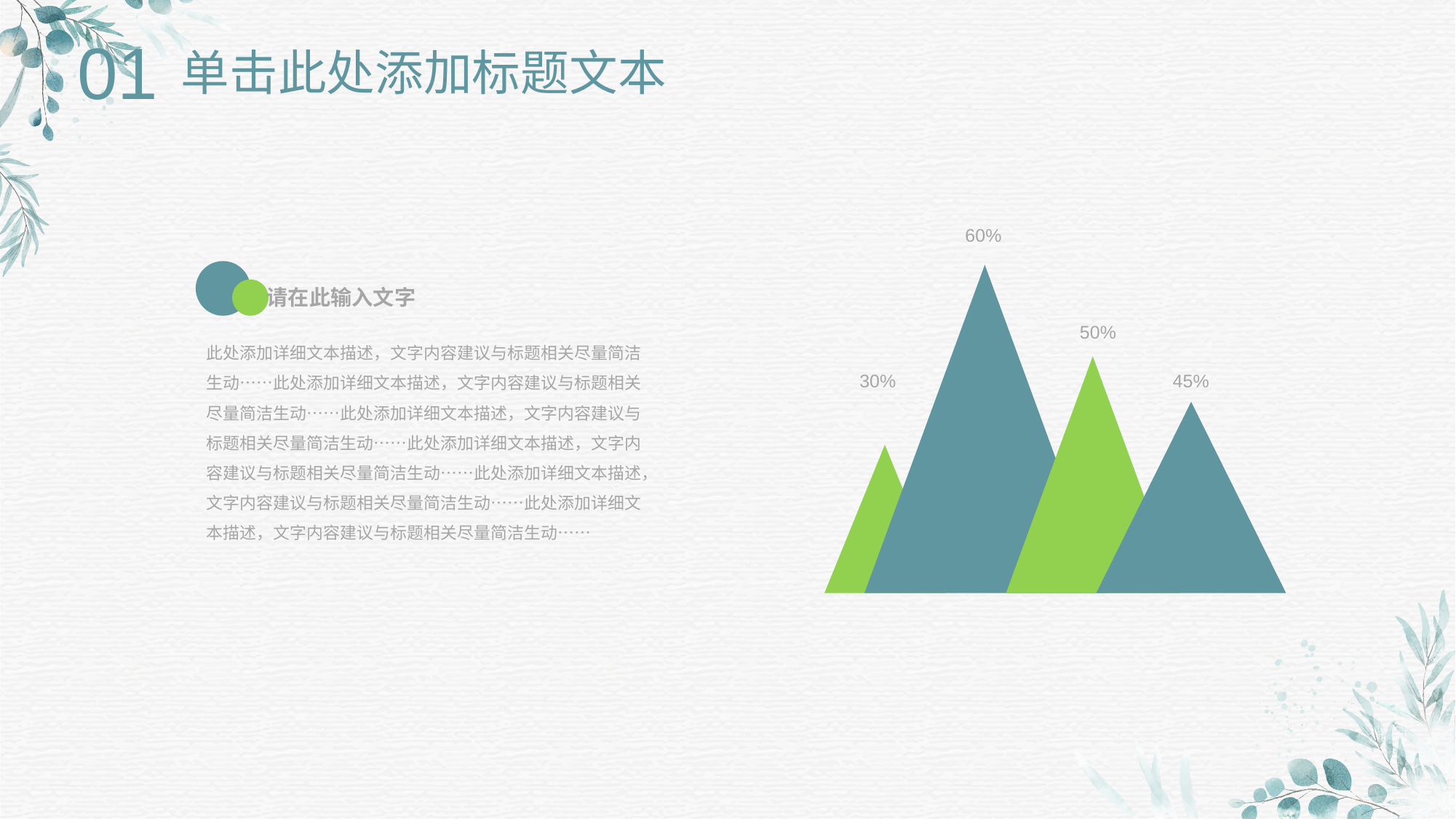

01
单击此处添加标题文本
60%

50%
30%
45%

请在此输入文字
此处添加详细文本描述，文字内容建议与标题相关尽量简洁生动……此处添加详细文本描述，文字内容建议与标题相关尽量简洁生动……此处添加详细文本描述，文字内容建议与标题相关尽量简洁生动……此处添加详细文本描述，文字内容建议与标题相关尽量简洁生动……此处添加详细文本描述，文字内容建议与标题相关尽量简洁生动……此处添加详细文本描述，文字内容建议与标题相关尽量简洁生动……